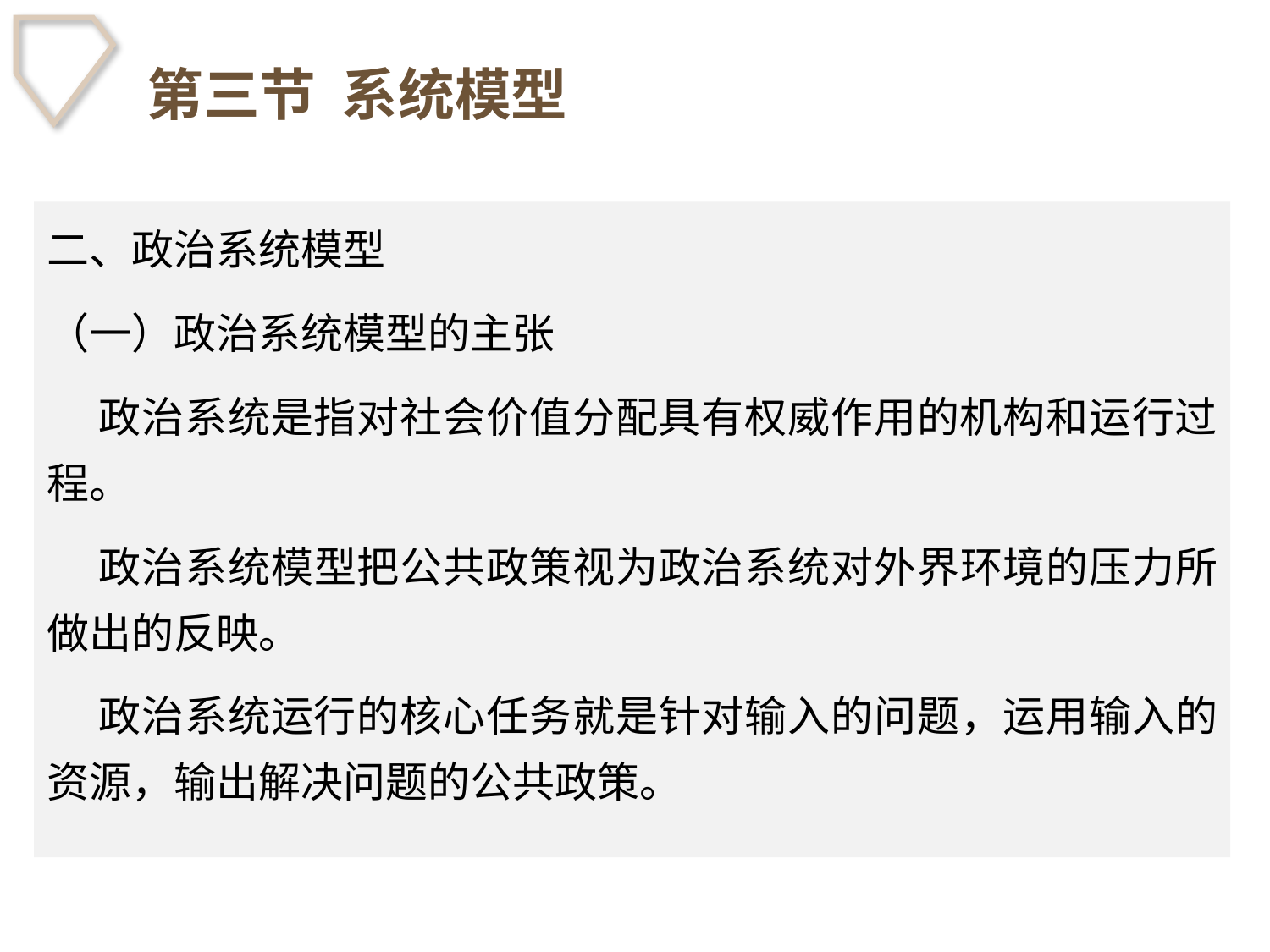

# 第三节  系统模型
二、政治系统模型
（一）政治系统模型的主张
    政治系统是指对社会价值分配具有权威作用的机构和运行过程。
    政治系统模型把公共政策视为政治系统对外界环境的压力所做出的反映。
    政治系统运行的核心任务就是针对输入的问题，运用输入的资源，输出解决问题的公共政策。